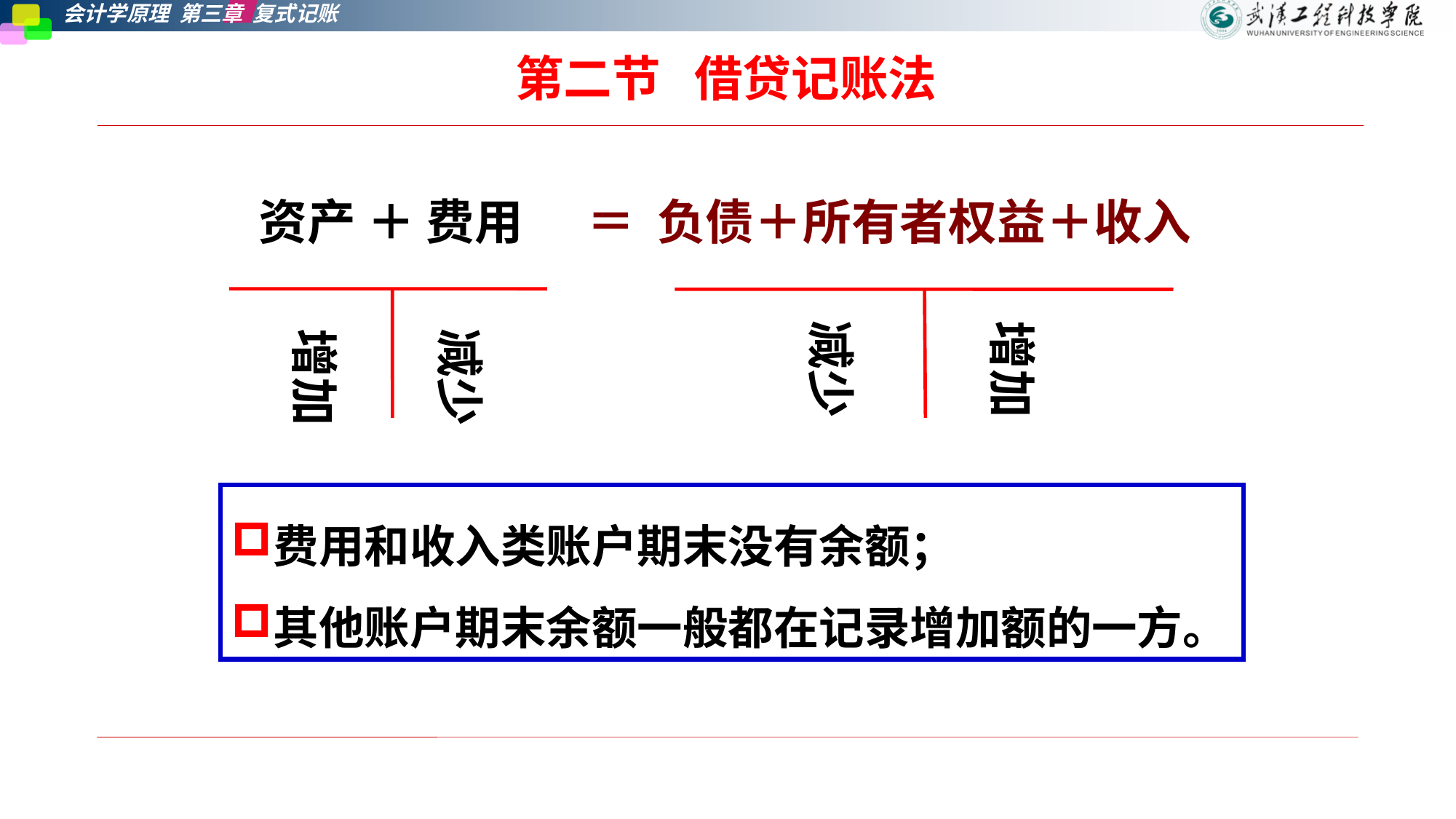

第二节   借贷记账法
资产 ＋ 费用
＝  负债＋所有者权益＋收入

减少
增加
增加
减少
费用和收入类账户期末没有余额；
其他账户期末余额一般都在记录增加额的一方。